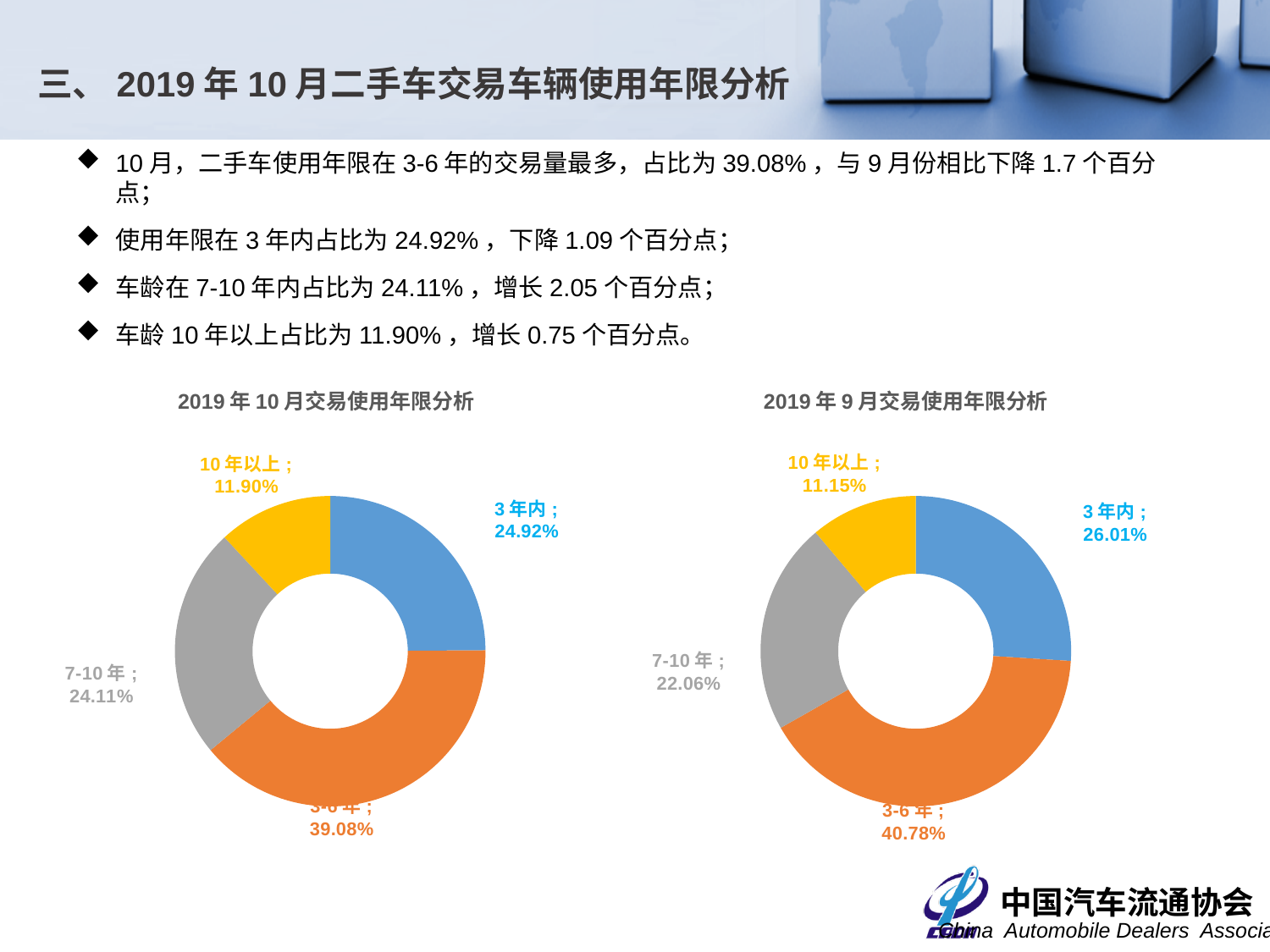

# 三、2019年10月二手车交易车辆使用年限分析
10月，二手车使用年限在3-6年的交易量最多，占比为39.08%，与9月份相比下降1.7个百分点；
使用年限在3年内占比为24.92%，下降1.09个百分点；
车龄在7-10年内占比为24.11%，增长2.05个百分点；
车龄10年以上占比为11.90%，增长0.75个百分点。

### Chart: 2019年10月交易使用年限分析

| Category | 交易数量 |
|---|---|
| 3年内 | 0.2491528245362528 |
| 3-6年 | 0.3907690025697327 |
| 7-10年 | 0.24106175642847394 |
| 10年以上 | 0.11901641646554056 |

### Chart: 2019年9月交易使用年限分析

| Category | 交易数量 |
|---|---|
| 3年内 | 0.26005313492229876 |
| 3-6年 | 0.40777812930005986 |
| 7-10年 | 0.22064486127363722 |
| 10年以上 | 0.11152387450400418 |